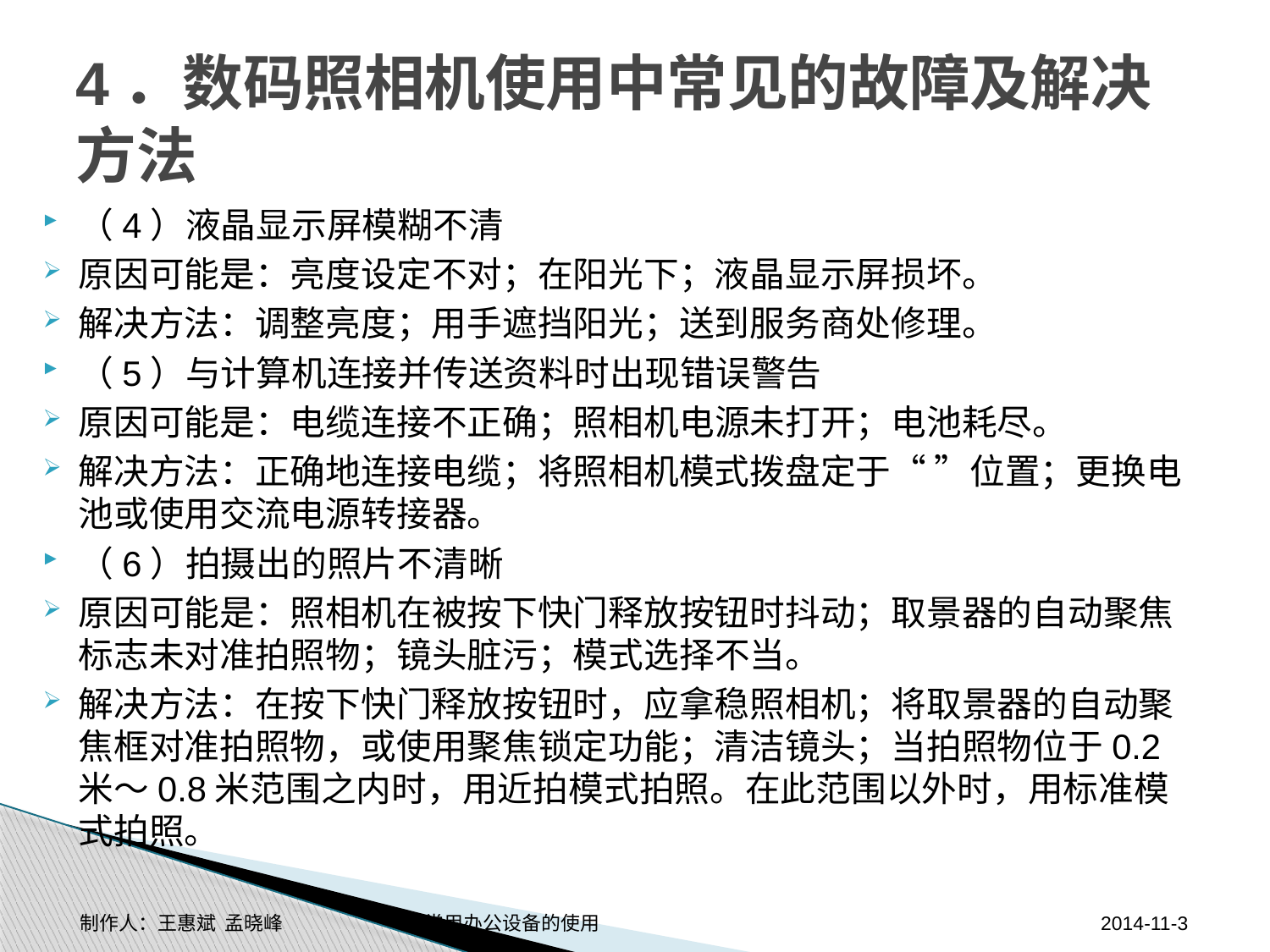

# 4．数码照相机使用中常见的故障及解决方法
（4）液晶显示屏模糊不清
原因可能是：亮度设定不对；在阳光下；液晶显示屏损坏。
解决方法：调整亮度；用手遮挡阳光；送到服务商处修理。
（5）与计算机连接并传送资料时出现错误警告
原因可能是：电缆连接不正确；照相机电源未打开；电池耗尽。
解决方法：正确地连接电缆；将照相机模式拨盘定于“ ”位置；更换电池或使用交流电源转接器。
（6）拍摄出的照片不清晰
原因可能是：照相机在被按下快门释放按钮时抖动；取景器的自动聚焦标志未对准拍照物；镜头脏污；模式选择不当。
解决方法：在按下快门释放按钮时，应拿稳照相机；将取景器的自动聚焦框对准拍照物，或使用聚焦锁定功能；清洁镜头；当拍照物位于0.2米～0.8米范围之内时，用近拍模式拍照。在此范围以外时，用标准模式拍照。

制作人：王惠斌  孟晓峰                                常用办公设备的使用
2014-11-3